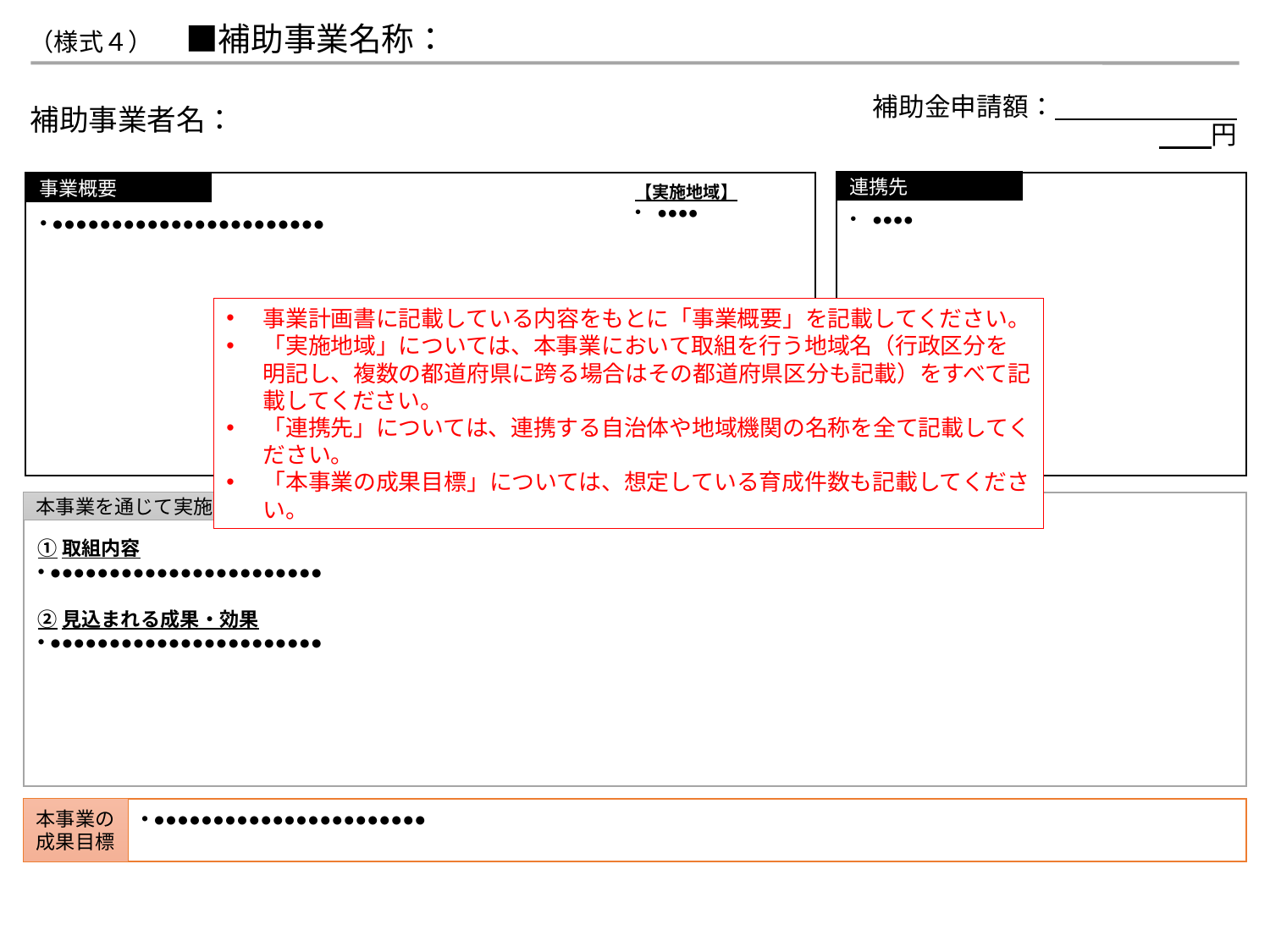

（様式４）　■補助事業名称：
補助事業者名：
補助金申請額：　　　　　　　　　円

連携先

事業概要
【実施地域】
●●●●
●●●●
●●●●●●●●●●●●●●●●●●●●●●●
事業計画書に記載している内容をもとに「事業概要」を記載してください。
「実施地域」については、本事業において取組を行う地域名（行政区分を明記し、複数の都道府県に跨る場合はその都道府県区分も記載）をすべて記載してください。
「連携先」については、連携する自治体や地域機関の名称を全て記載してください。
「本事業の成果目標」については、想定している育成件数も記載してください。
本事業を通じて実施する取組

①取組内容
●●●●●●●●●●●●●●●●●●●●●●●

②見込まれる成果・効果
●●●●●●●●●●●●●●●●●●●●●●●
本事業の
成果目標

●●●●●●●●●●●●●●●●●●●●●●●